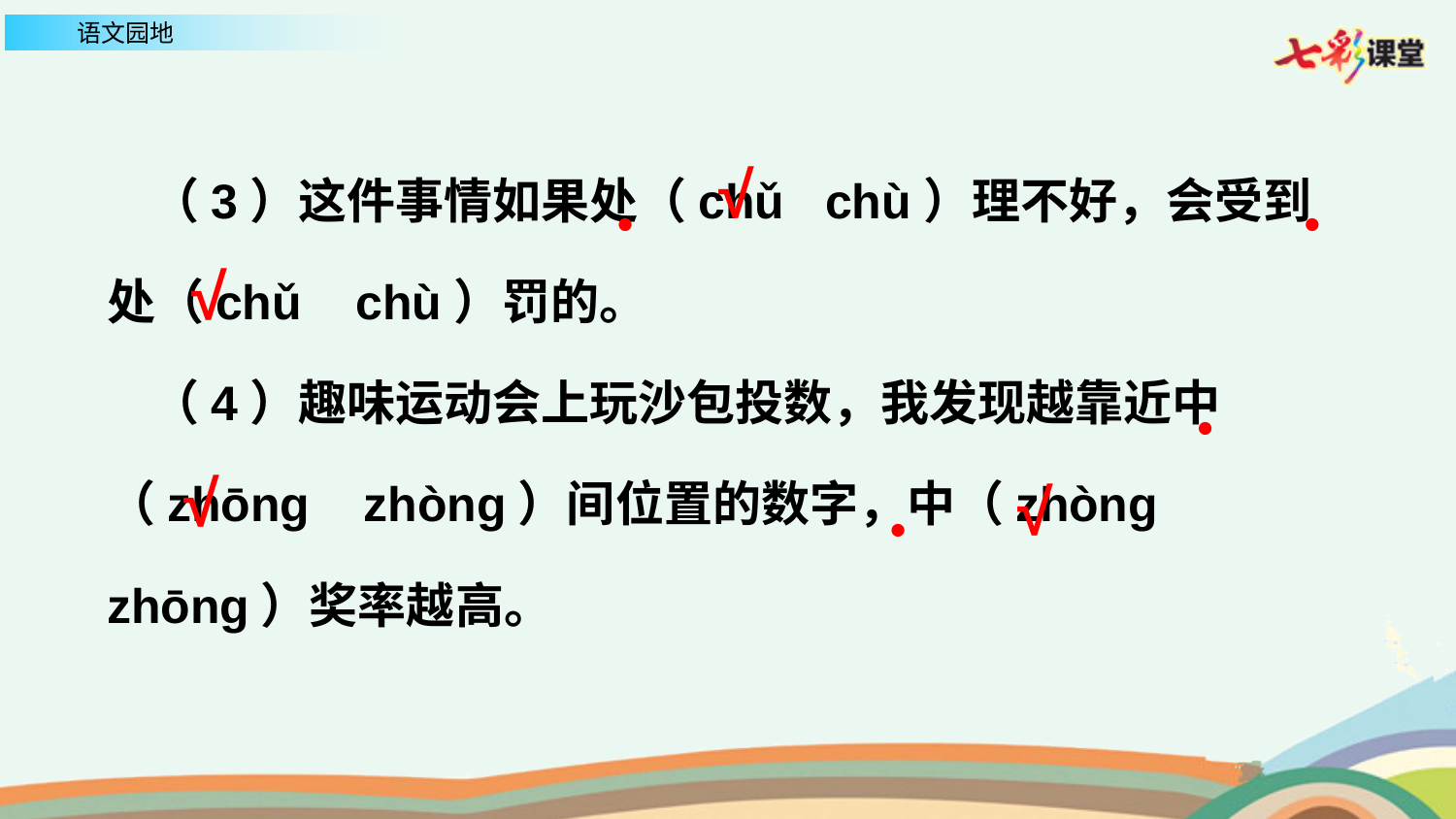

（3）这件事情如果处（chǔ   chù）理不好，会受到处（chǔ    chù）罚的。
   （4）趣味运动会上玩沙包投数，我发现越靠近中（zhōng    zhòng）间位置的数字，中（zhòng   zhōng）奖率越高。
√
•
•
√
•
√
√
•